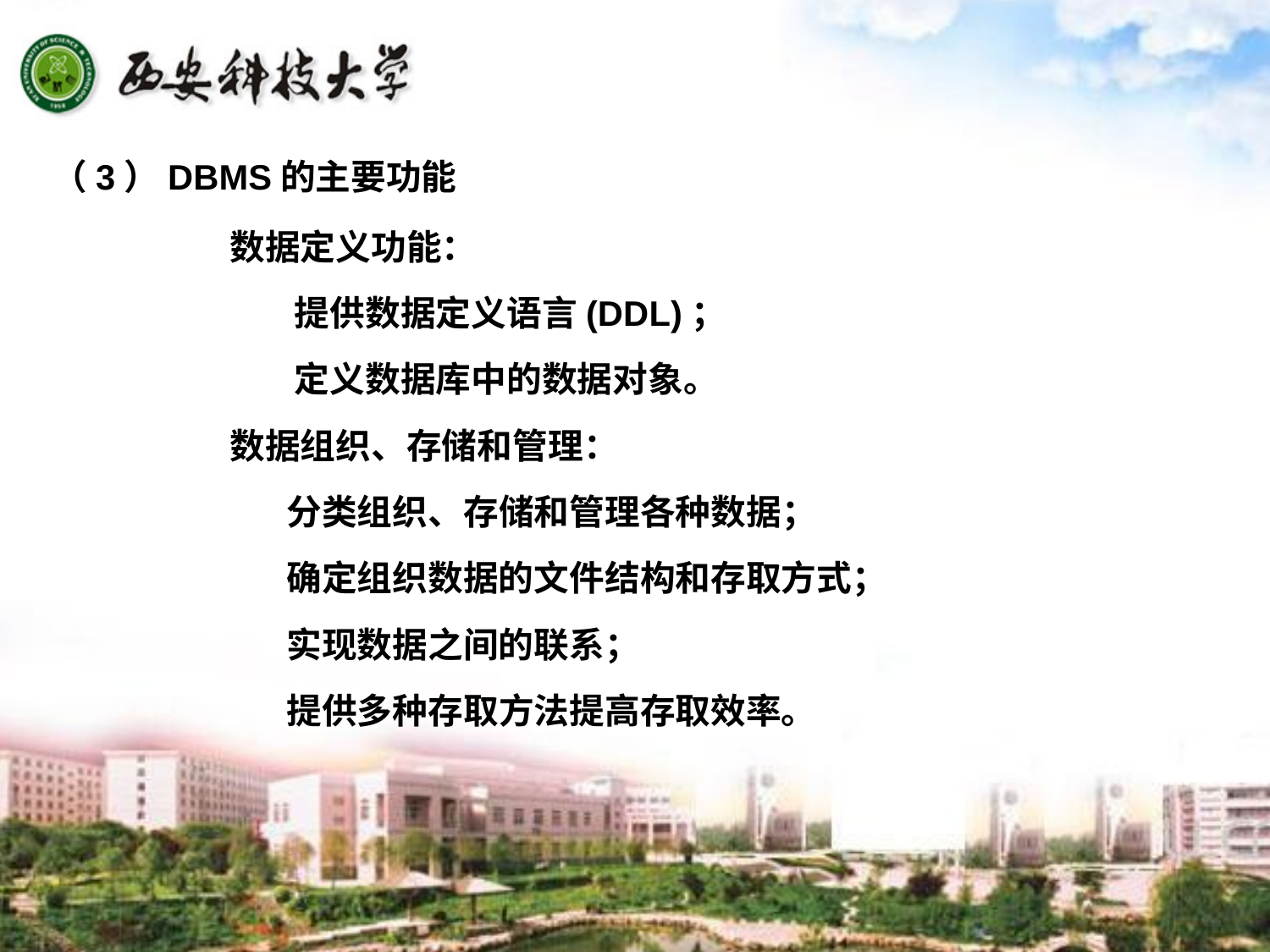

（3）DBMS的主要功能
数据定义功能：
       提供数据定义语言(DDL)；
       定义数据库中的数据对象。
数据组织、存储和管理：
      分类组织、存储和管理各种数据；
      确定组织数据的文件结构和存取方式；
      实现数据之间的联系；
      提供多种存取方法提高存取效率。